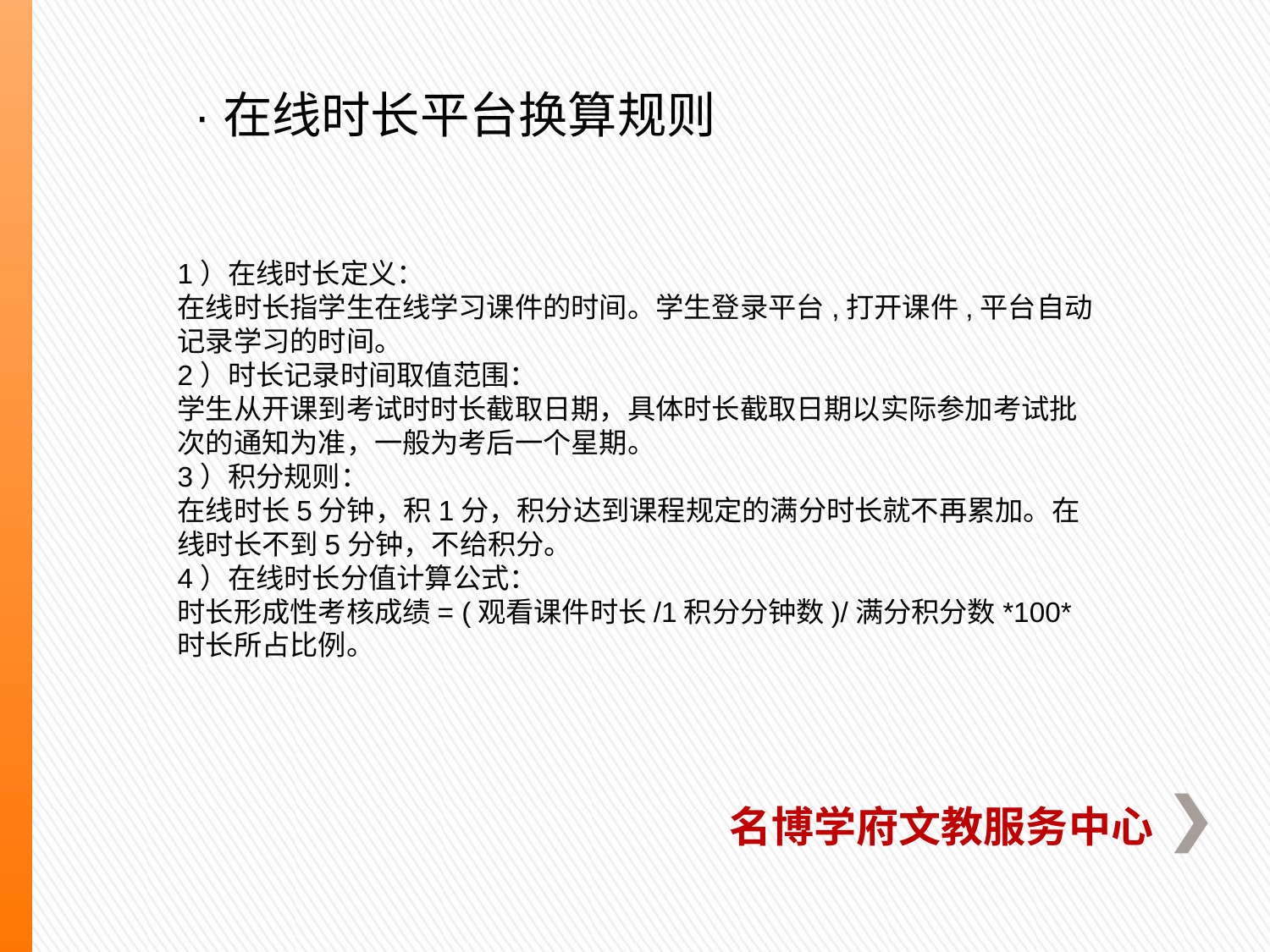

·在线时长平台换算规则

1）在线时长定义：
在线时长指学生在线学习课件的时间。学生登录平台,打开课件,平台自动记录学习的时间。
2）时长记录时间取值范围：
学生从开课到考试时时长截取日期，具体时长截取日期以实际参加考试批次的通知为准，一般为考后一个星期。
3）积分规则：
在线时长5分钟，积1分，积分达到课程规定的满分时长就不再累加。在线时长不到5分钟，不给积分。
4）在线时长分值计算公式：
时长形成性考核成绩= (观看课件时长/1积分分钟数)/满分积分数*100*时长所占比例。
名博学府文教服务中心